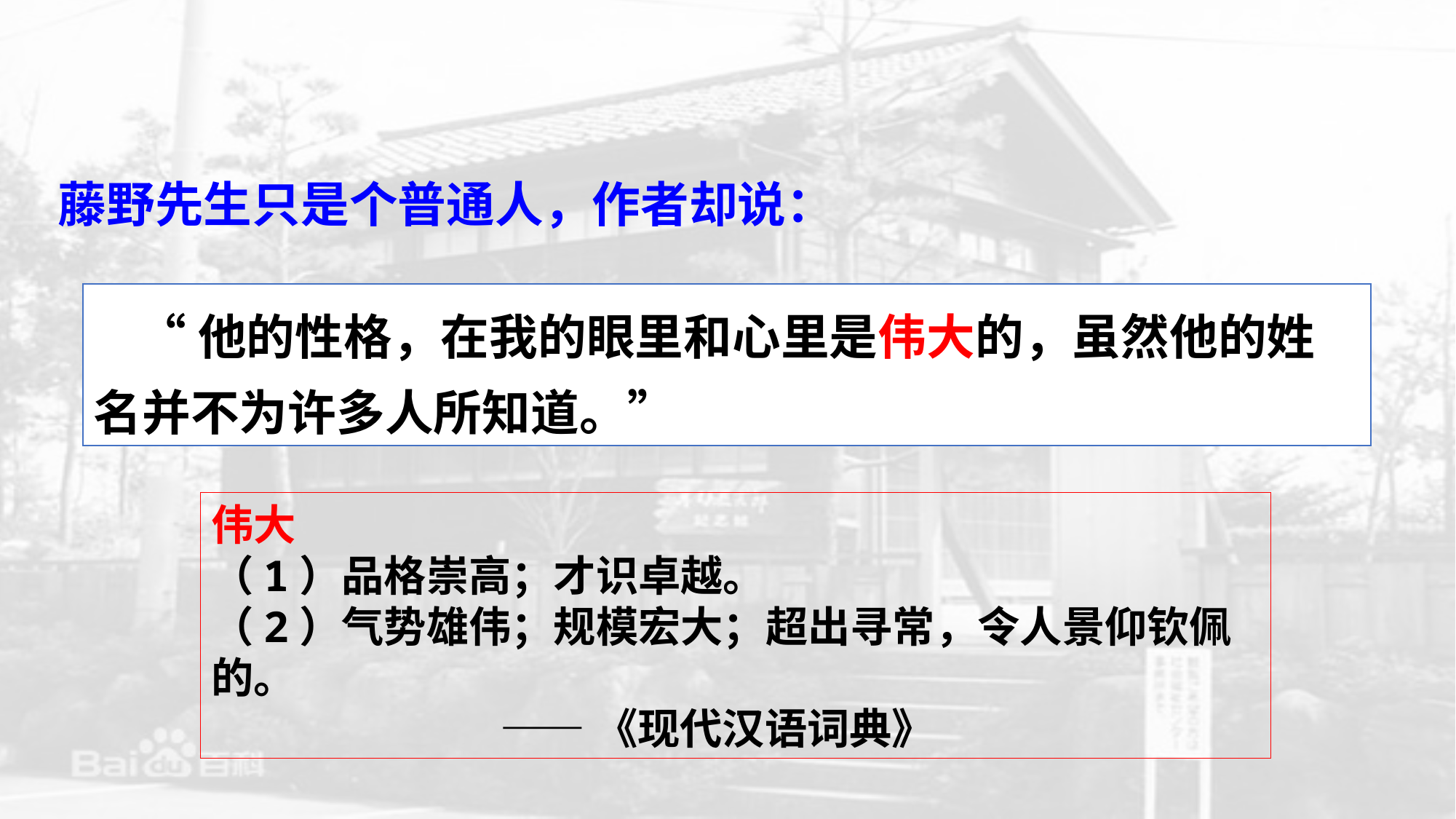

藤野先生只是个普通人，作者却说：
    “他的性格，在我的眼里和心里是伟大的，虽然他的姓名并不为许多人所知道。”
伟大
（1）品格崇高；才识卓越。
（2）气势雄伟；规模宏大；超出寻常，令人景仰钦佩的。
                              ——《现代汉语词典》